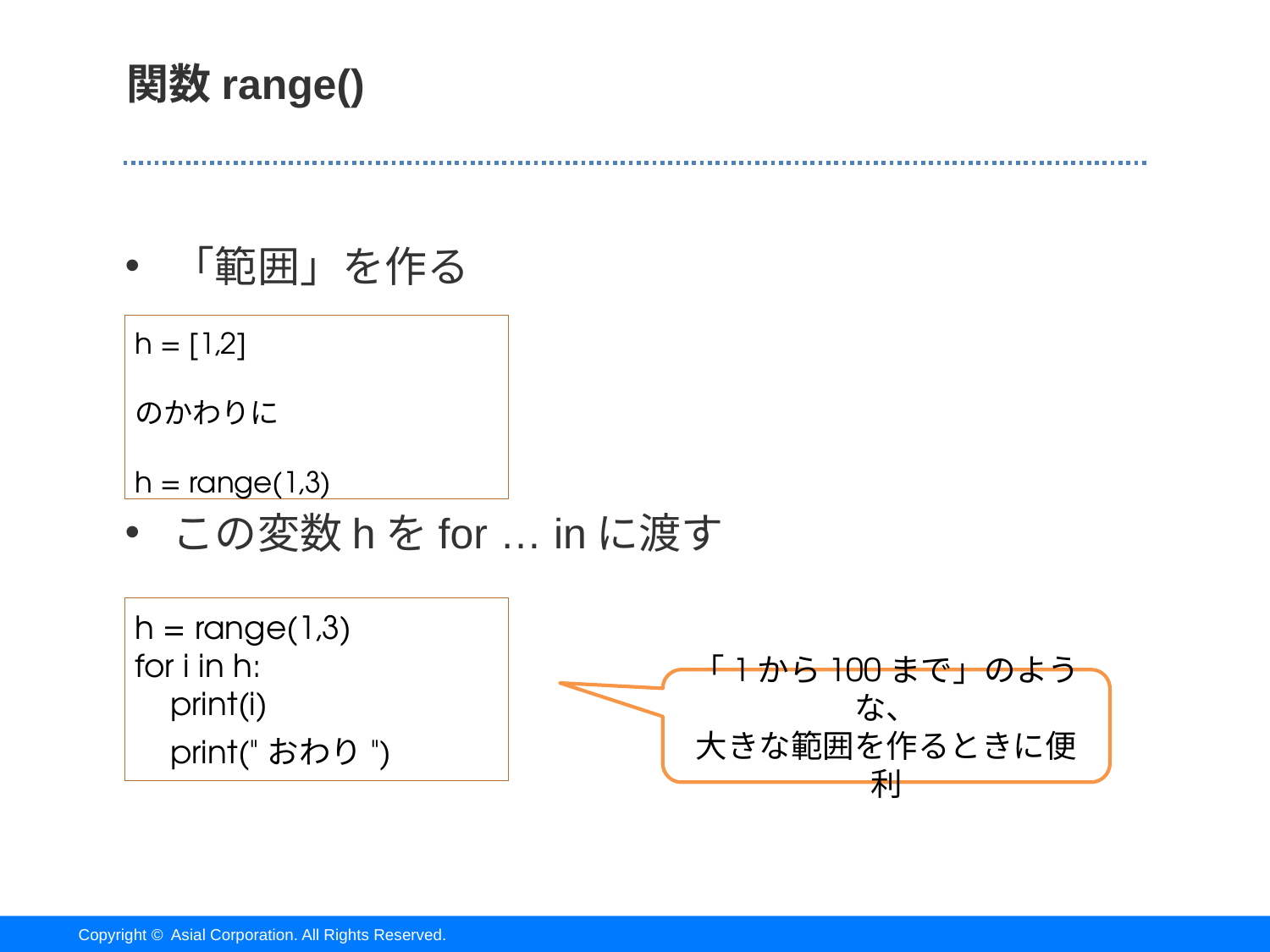

# 関数range()
「範囲」を作る

この変数hをfor … inに渡す
h = [1,2]

のかわりに

h = range(1,3)
h = range(1,3)
for i in h:
    print(i)
    print("おわり")
「1から100まで」のような、
大きな範囲を作るときに便利